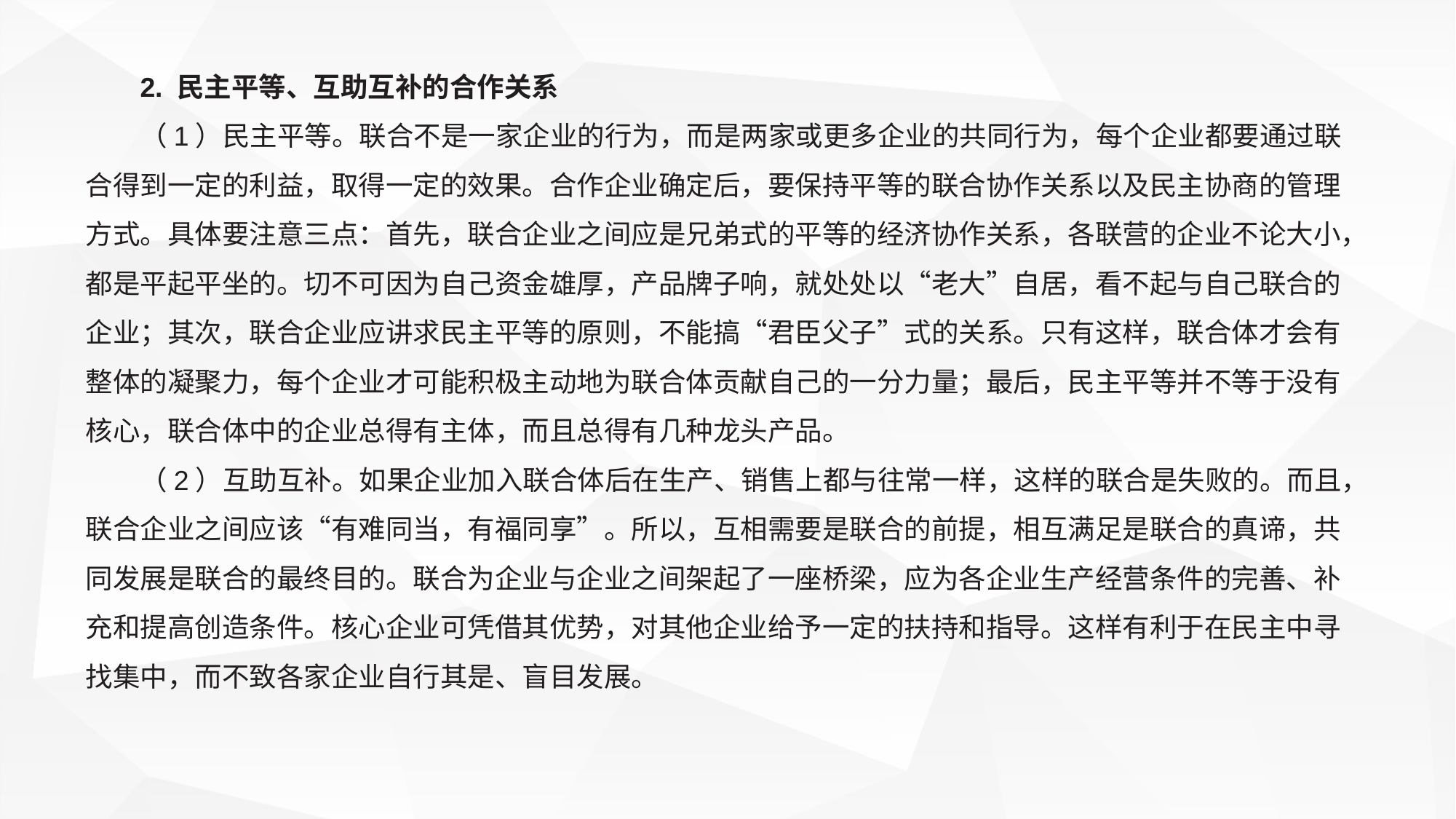

2. 民主平等、互助互补的合作关系
（1）民主平等。联合不是一家企业的行为，而是两家或更多企业的共同行为，每个企业都要通过联合得到一定的利益，取得一定的效果。合作企业确定后，要保持平等的联合协作关系以及民主协商的管理方式。具体要注意三点：首先，联合企业之间应是兄弟式的平等的经济协作关系，各联营的企业不论大小，都是平起平坐的。切不可因为自己资金雄厚，产品牌子响，就处处以“老大”自居，看不起与自己联合的企业；其次，联合企业应讲求民主平等的原则，不能搞“君臣父子”式的关系。只有这样，联合体才会有整体的凝聚力，每个企业才可能积极主动地为联合体贡献自己的一分力量；最后，民主平等并不等于没有核心，联合体中的企业总得有主体，而且总得有几种龙头产品。
（2）互助互补。如果企业加入联合体后在生产、销售上都与往常一样，这样的联合是失败的。而且，联合企业之间应该“有难同当，有福同享”。所以，互相需要是联合的前提，相互满足是联合的真谛，共同发展是联合的最终目的。联合为企业与企业之间架起了一座桥梁，应为各企业生产经营条件的完善、补充和提高创造条件。核心企业可凭借其优势，对其他企业给予一定的扶持和指导。这样有利于在民主中寻找集中，而不致各家企业自行其是、盲目发展。